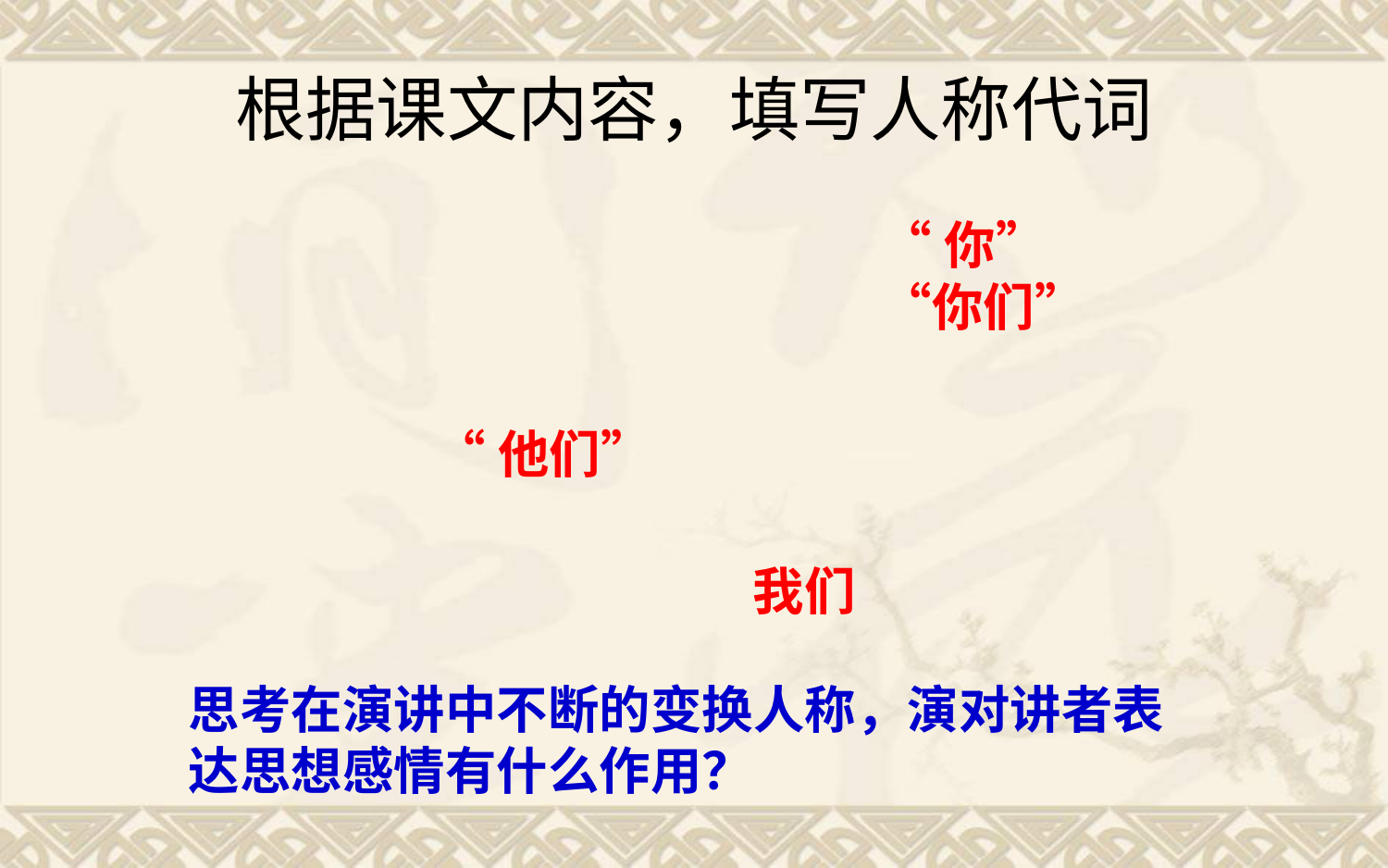

# 根据课文内容，填写人称代词
对敌人正面指斥、揭露，用                  ；

向听众揭露敌人的罪行或揭穿他们的用心时，用                    ；

鼓舞人们团结斗争时用              。
“你”“你们”
“他们”
我们
思考在演讲中不断的变换人称，演对讲者表达思想感情有什么作用？